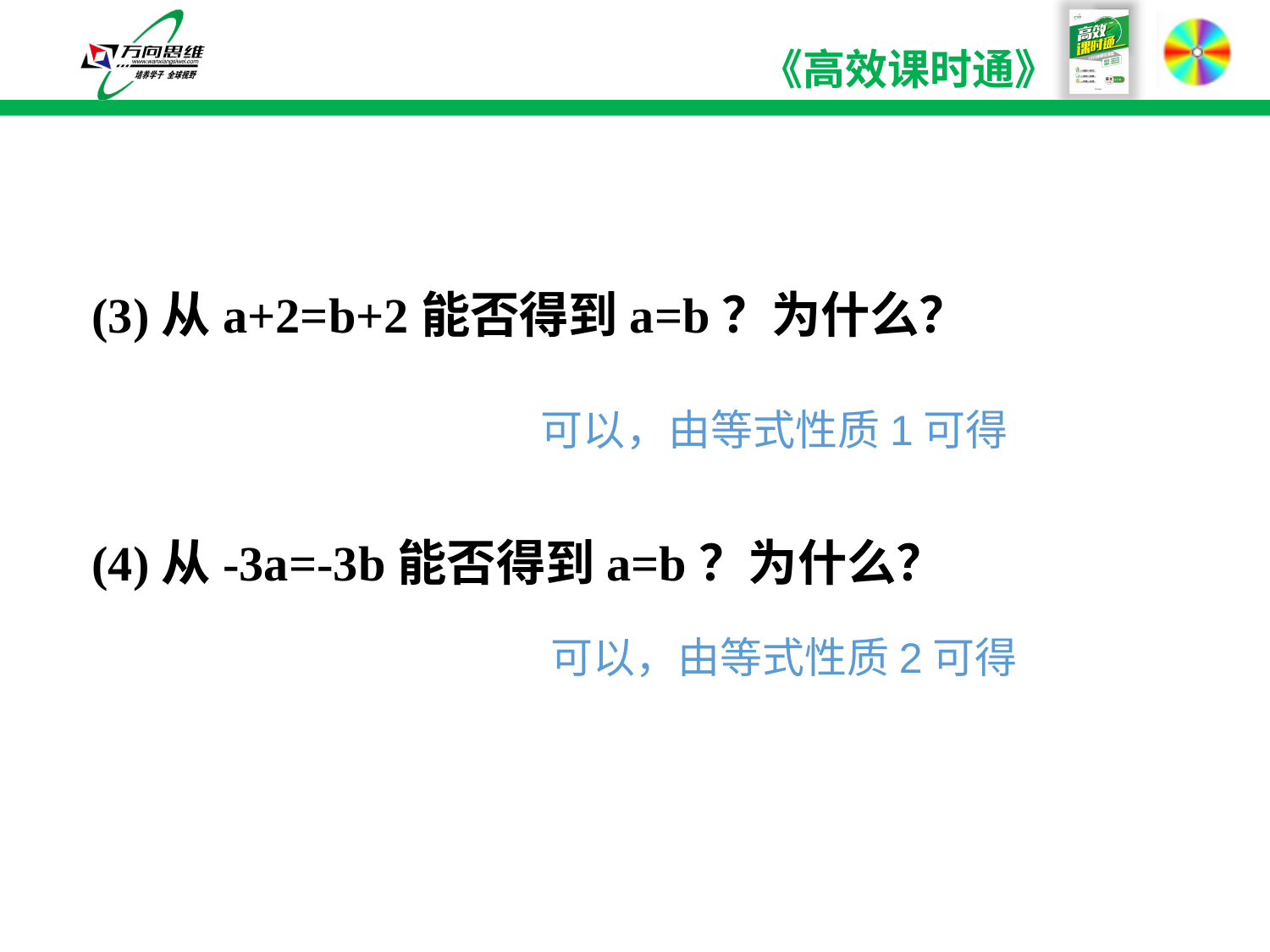

(3)从a+2=b+2能否得到a=b？为什么？
中学学科网
(4)从-3a=-3b能否得到a=b？为什么？
可以，由等式性质1可得
可以，由等式性质2可得